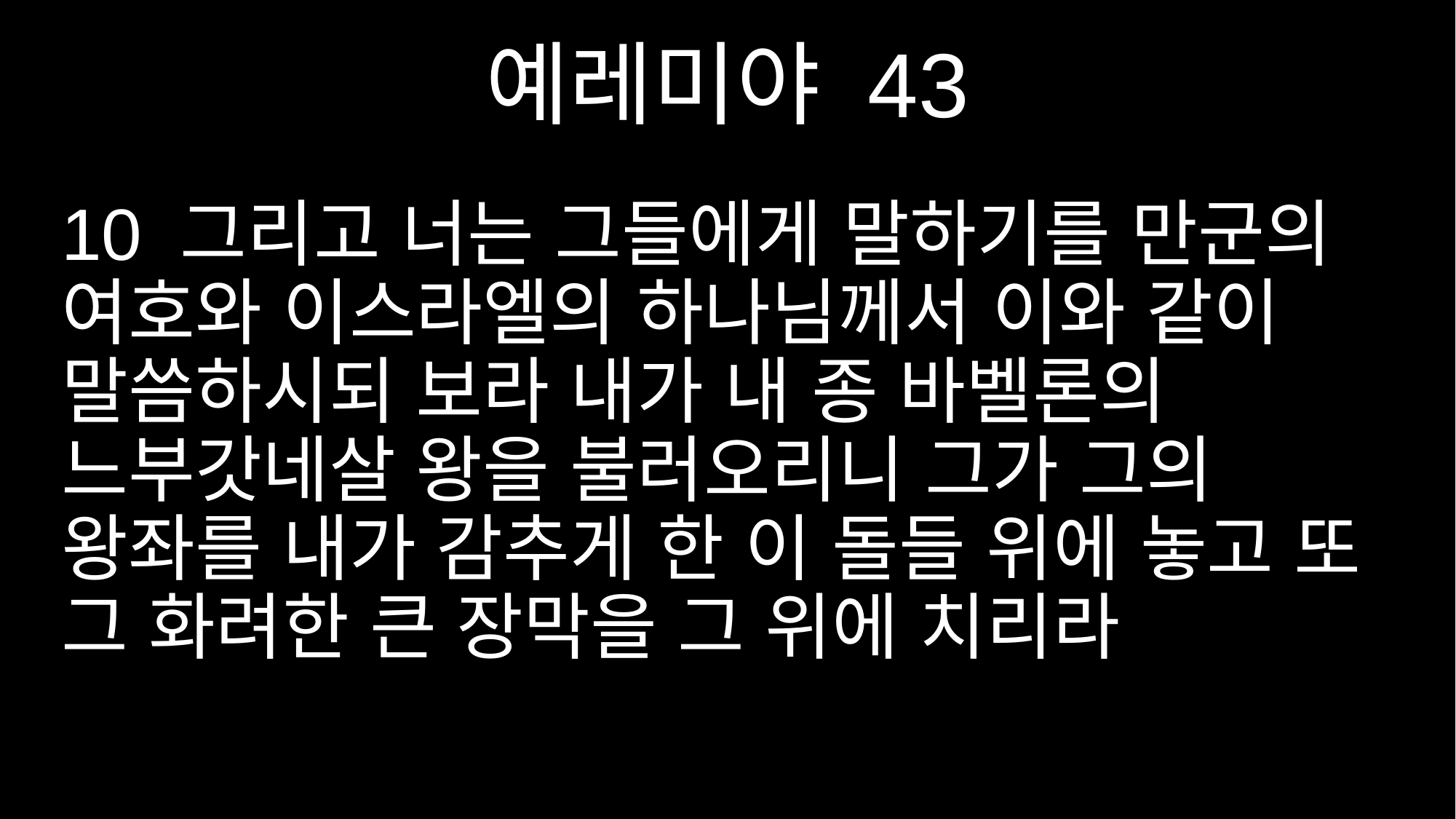

예레미야 43
10 그리고 너는 그들에게 말하기를 만군의 여호와 이스라엘의 하나님께서 이와 같이 말씀하시되 보라 내가 내 종 바벨론의 느부갓네살 왕을 불러오리니 그가 그의 왕좌를 내가 감추게 한 이 돌들 위에 놓고 또 그 화려한 큰 장막을 그 위에 치리라